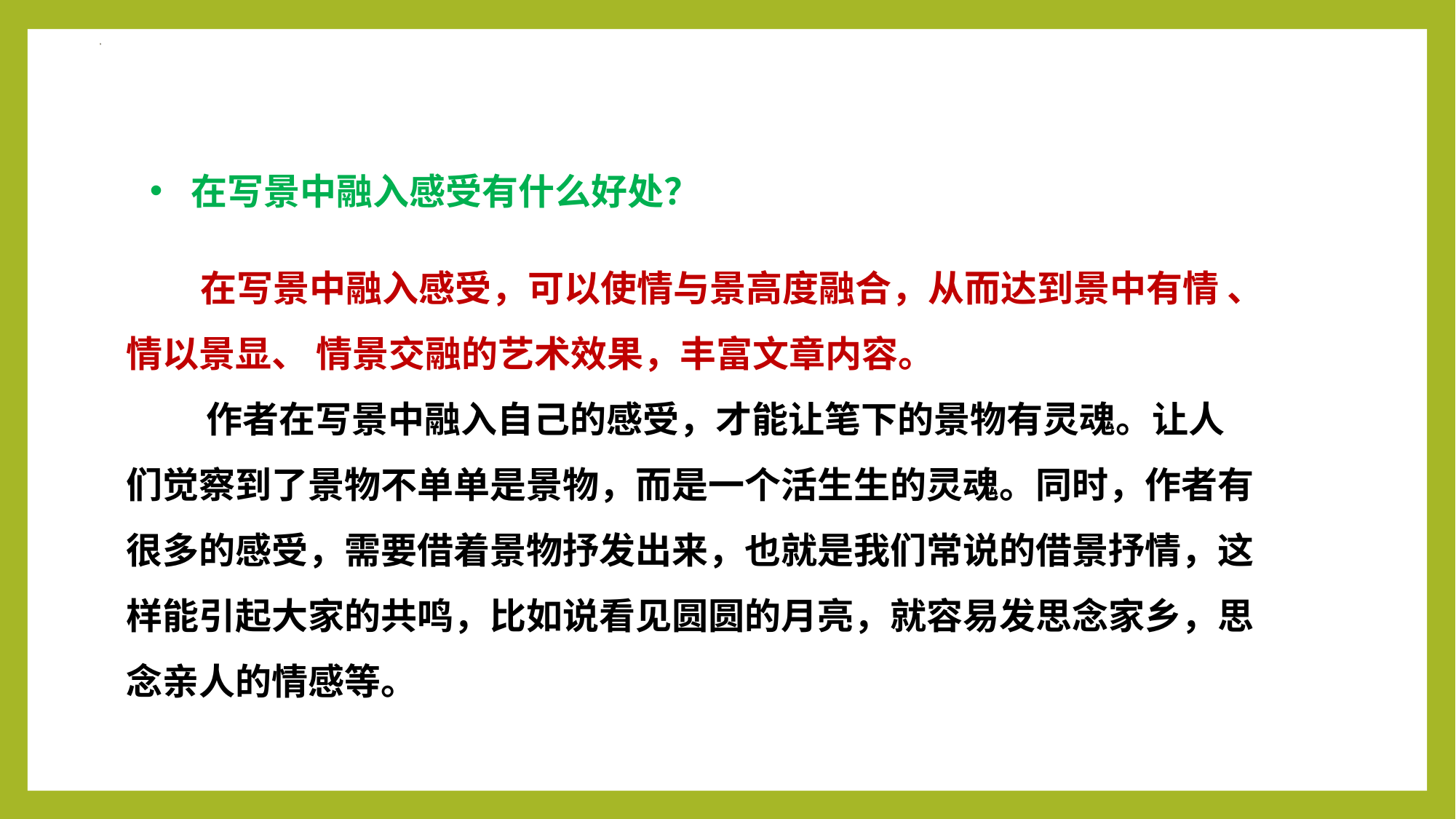

在写景中融入感受有什么好处？
        在写景中融入感受，可以使情与景高度融合，从而达到景中有情 、情以景显、 情景交融的艺术效果，丰富文章内容。
       作者在写景中融入自己的感受，才能让笔下的景物有灵魂。让人们觉察到了景物不单单是景物，而是一个活生生的灵魂。同时，作者有很多的感受，需要借着景物抒发出来，也就是我们常说的借景抒情，这样能引起大家的共鸣，比如说看见圆圆的月亮，就容易发思念家乡，思念亲人的情感等。